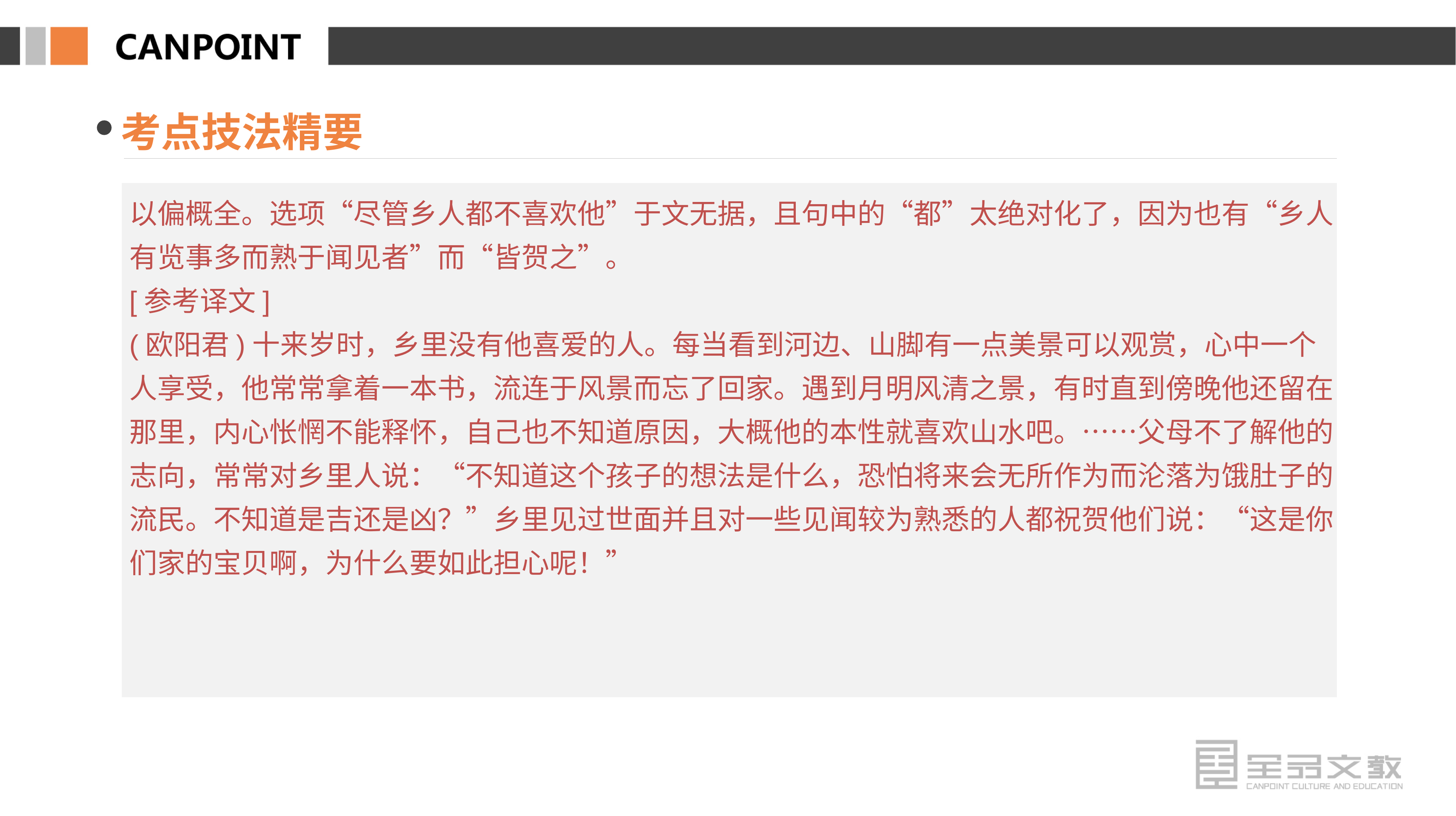

考点技法精要

以偏概全。选项“尽管乡人都不喜欢他”于文无据，且句中的“都”太绝对化了，因为也有“乡人有览事多而熟于闻见者”而“皆贺之”。
[参考译文]
(欧阳君)十来岁时，乡里没有他喜爱的人。每当看到河边、山脚有一点美景可以观赏，心中一个人享受，他常常拿着一本书，流连于风景而忘了回家。遇到月明风清之景，有时直到傍晚他还留在那里，内心怅惘不能释怀，自己也不知道原因，大概他的本性就喜欢山水吧。……父母不了解他的志向，常常对乡里人说：“不知道这个孩子的想法是什么，恐怕将来会无所作为而沦落为饿肚子的流民。不知道是吉还是凶？”乡里见过世面并且对一些见闻较为熟悉的人都祝贺他们说：“这是你们家的宝贝啊，为什么要如此担心呢！”